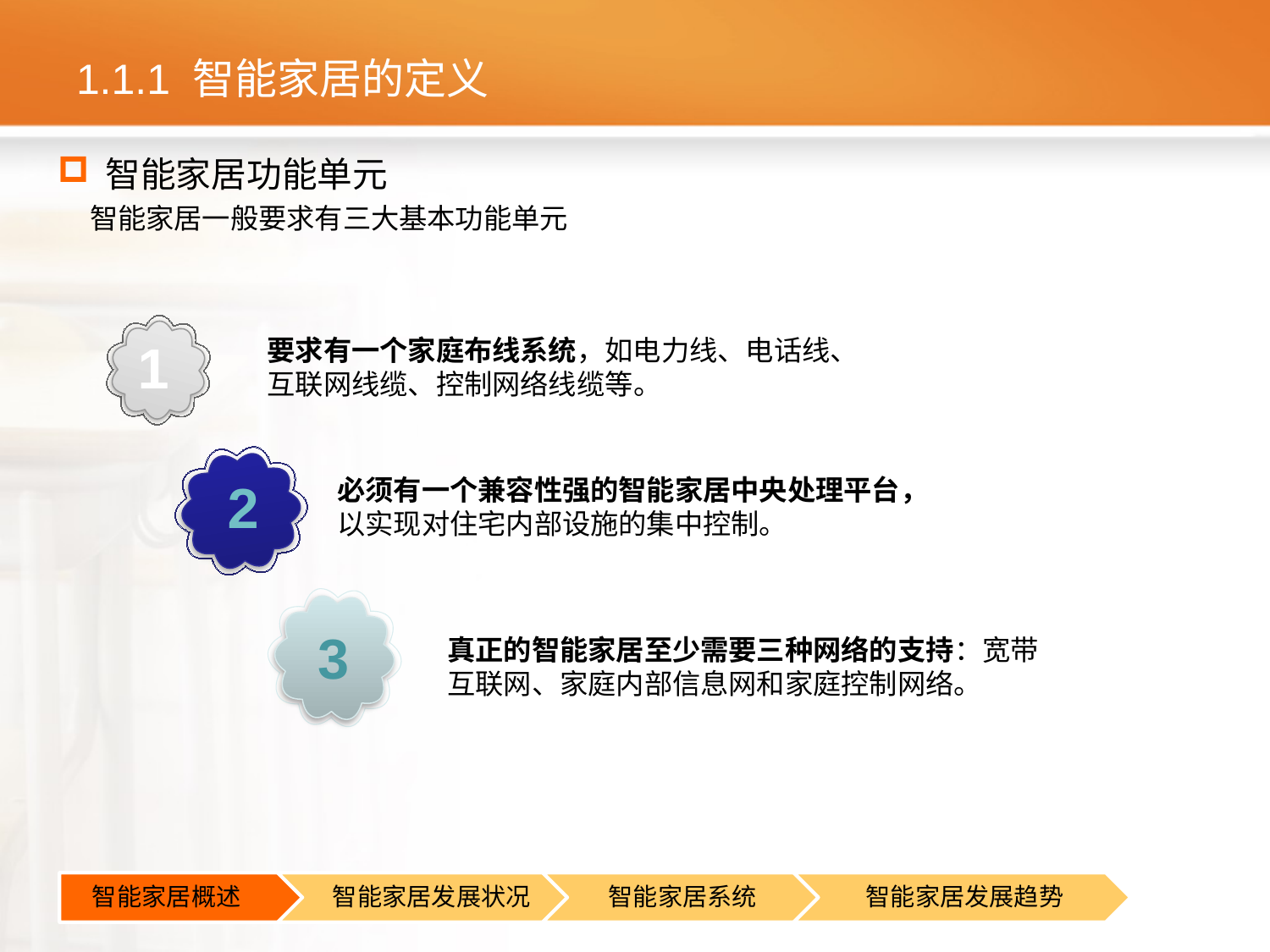

# 1.1.1 智能家居的定义
智能家居功能单元
    智能家居一般要求有三大基本功能单元

1
要求有一个家庭布线系统，如电力线、电话线、互联网线缆、控制网络线缆等。

必须有一个兼容性强的智能家居中央处理平台，以实现对住宅内部设施的集中控制。
2

3
真正的智能家居至少需要三种网络的支持：宽带互联网、家庭内部信息网和家庭控制网络。